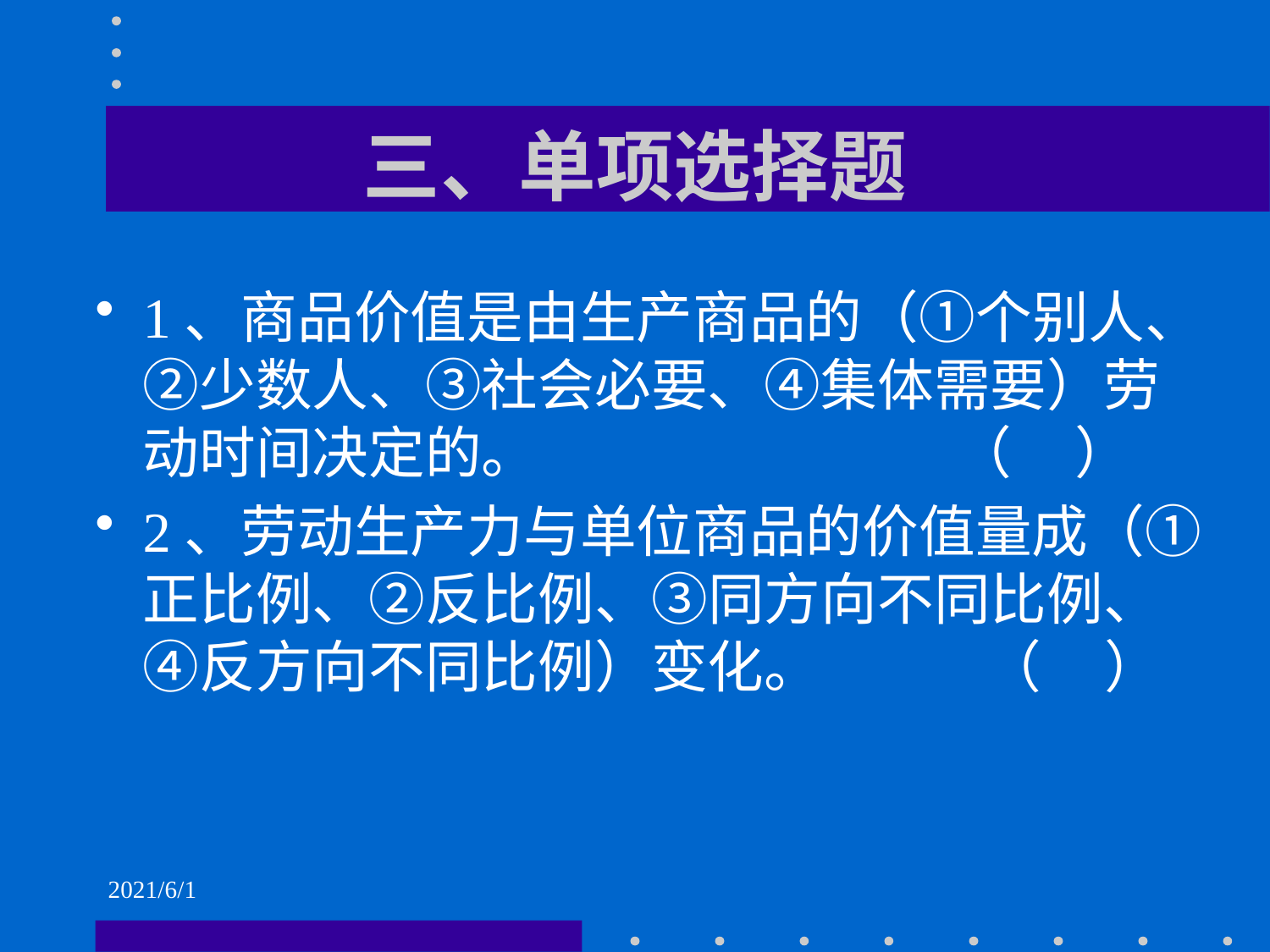

# 三、单项选择题
1、商品价值是由生产商品的（①个别人、②少数人、③社会必要、④集体需要）劳动时间决定的。                                 （     ）
2、劳动生产力与单位商品的价值量成（①正比例、②反比例、③同方向不同比例、④反方向不同比例）变化。             （     ）
2021/6/1